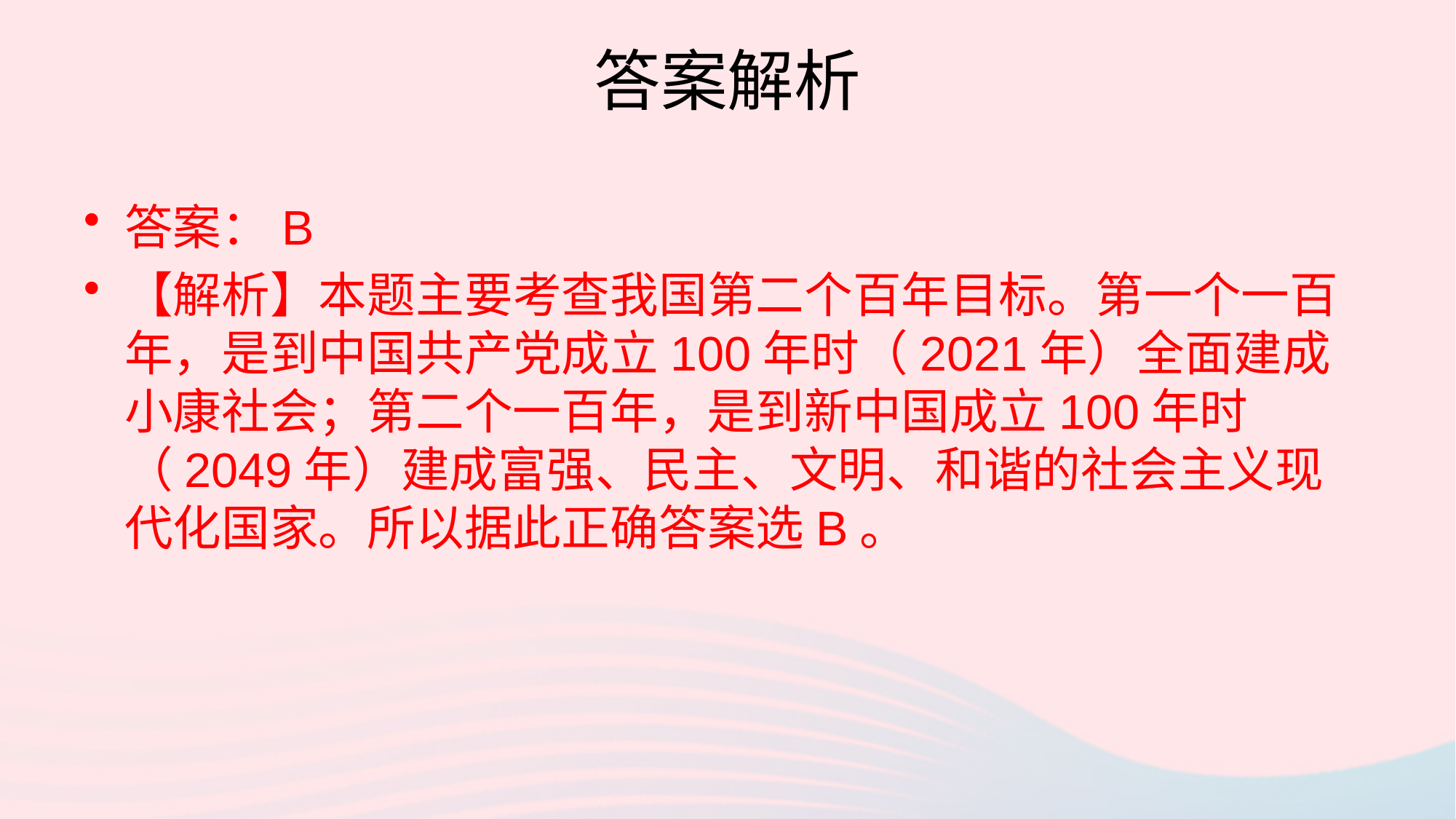

# 答案解析
答案：B
【解析】本题主要考查我国第二个百年目标。第一个一百年，是到中国共产党成立100年时（2021年）全面建成小康社会；第二个一百年，是到新中国成立100年时（2049年）建成富强、民主、文明、和谐的社会主义现代化国家。所以据此正确答案选B。